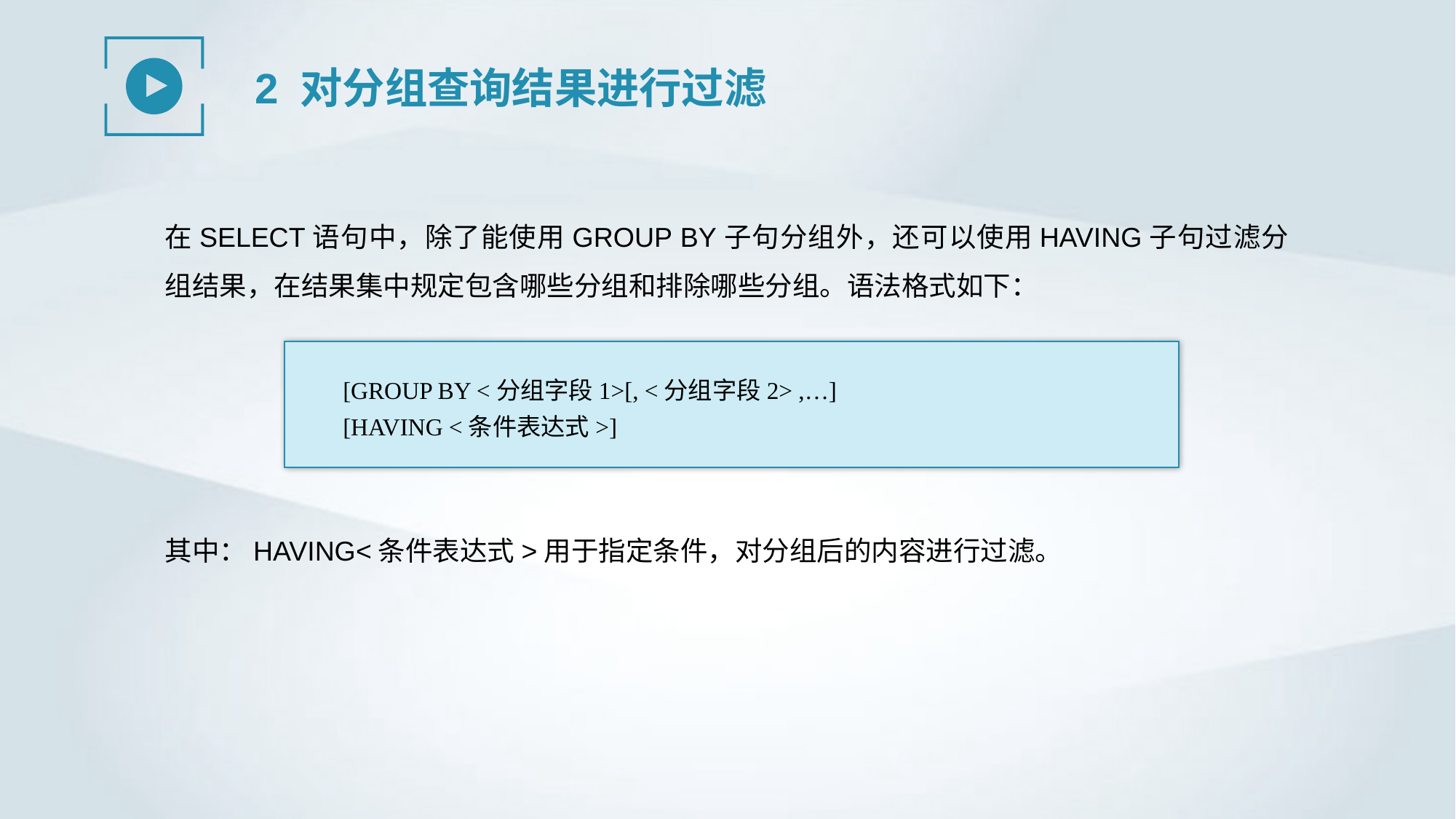

2 对分组查询结果进行过滤
在SELECT语句中，除了能使用GROUP BY子句分组外，还可以使用HAVING子句过滤分组结果，在结果集中规定包含哪些分组和排除哪些分组。语法格式如下：
[GROUP BY <分组字段1>[, <分组字段2> ,…]
[HAVING <条件表达式>]
其中：HAVING<条件表达式>用于指定条件，对分组后的内容进行过滤。